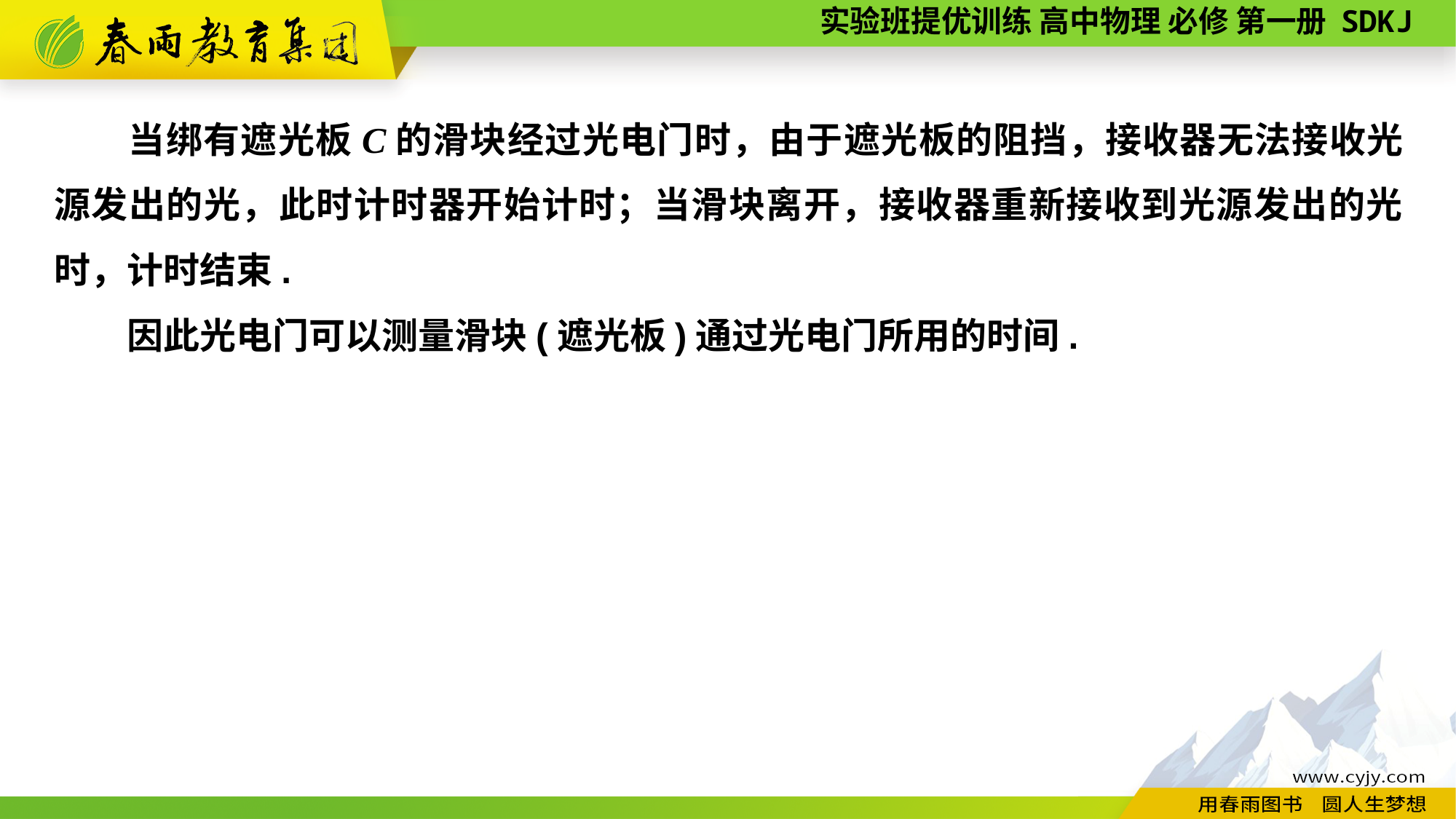

当绑有遮光板C的滑块经过光电门时，由于遮光板的阻挡，接收器无法接收光源发出的光，此时计时器开始计时；当滑块离开，接收器重新接收到光源发出的光时，计时结束.
　　因此光电门可以测量滑块(遮光板)通过光电门所用的时间.